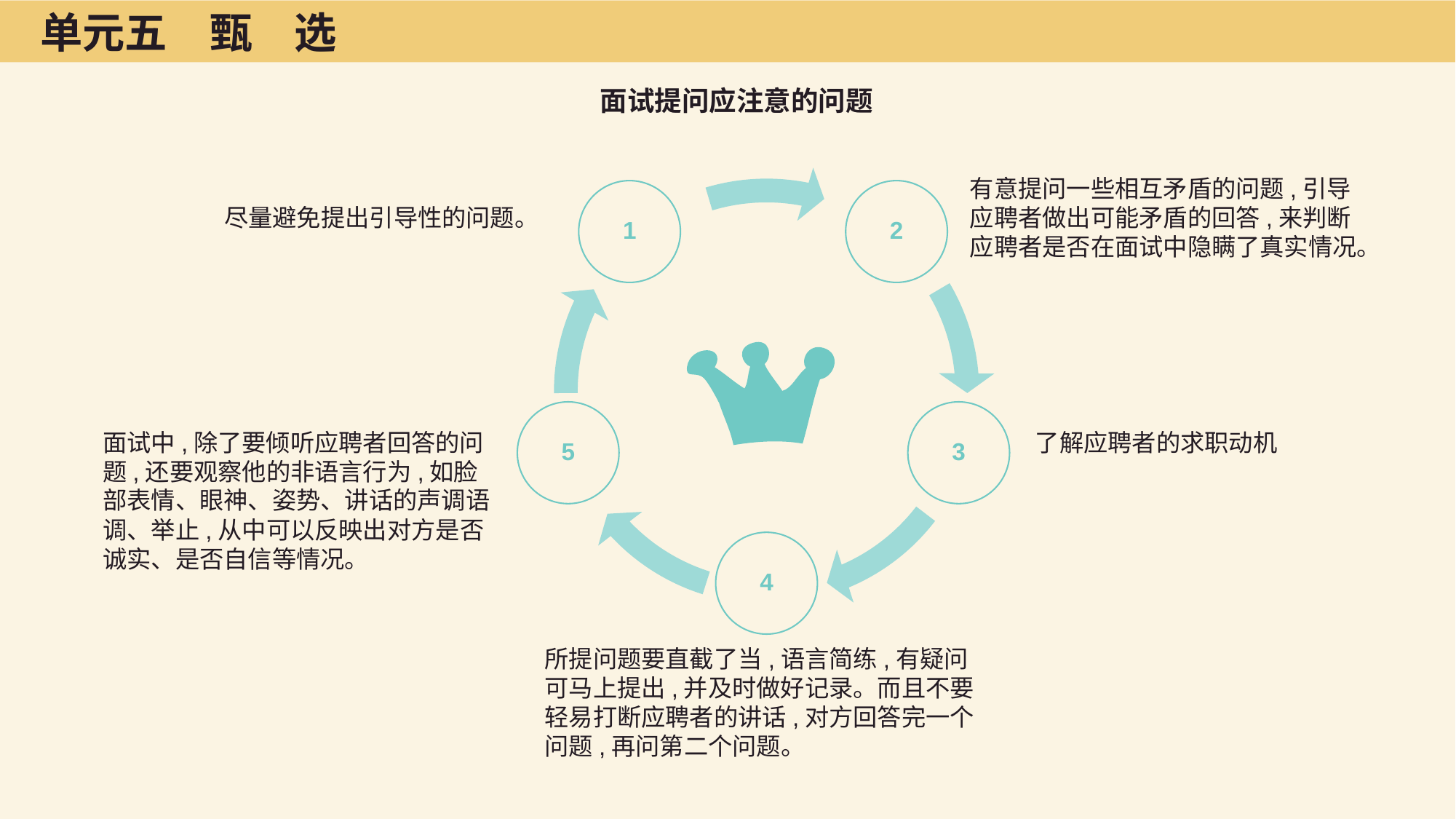

单元五　甄　选
面试提问应注意的问题

有意提问一些相互矛盾的问题,引导应聘者做出可能矛盾的回答,来判断应聘者是否在面试中隐瞒了真实情况。

1

2
尽量避免提出引导性的问题。

5

3
面试中,除了要倾听应聘者回答的问题,还要观察他的非语言行为,如脸部表情、眼神、姿势、讲话的声调语调、举止,从中可以反映出对方是否诚实、是否自信等情况。
了解应聘者的求职动机

4
所提问题要直截了当,语言简练,有疑问可马上提出,并及时做好记录。而且不要轻易打断应聘者的讲话,对方回答完一个问题,再问第二个问题。